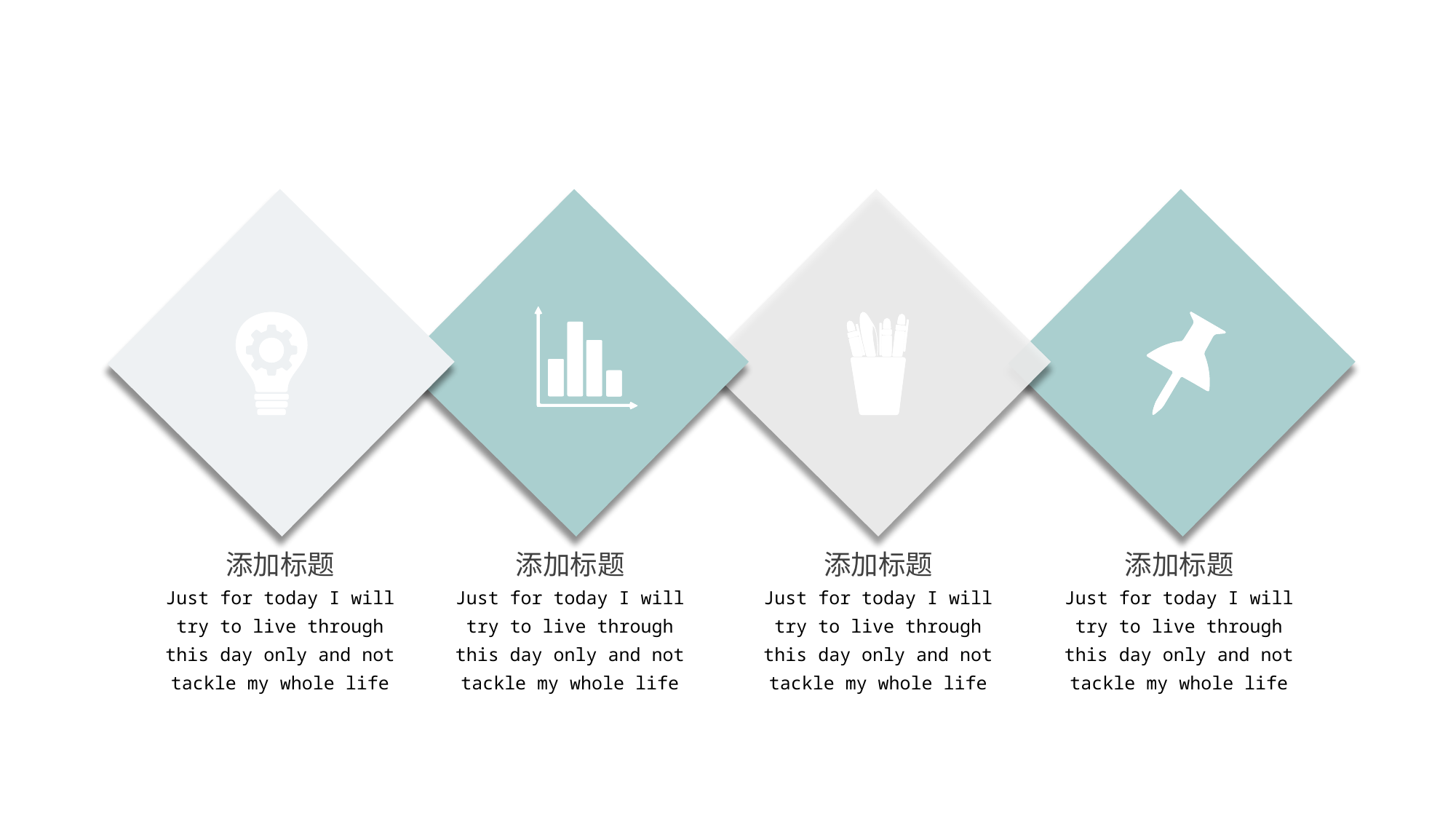

添加标题
添加标题
添加标题
添加标题
Just for today I will try to live through this day only and not tackle my whole life
Just for today I will try to live through this day only and not tackle my whole life
Just for today I will try to live through this day only and not tackle my whole life
Just for today I will try to live through this day only and not tackle my whole life